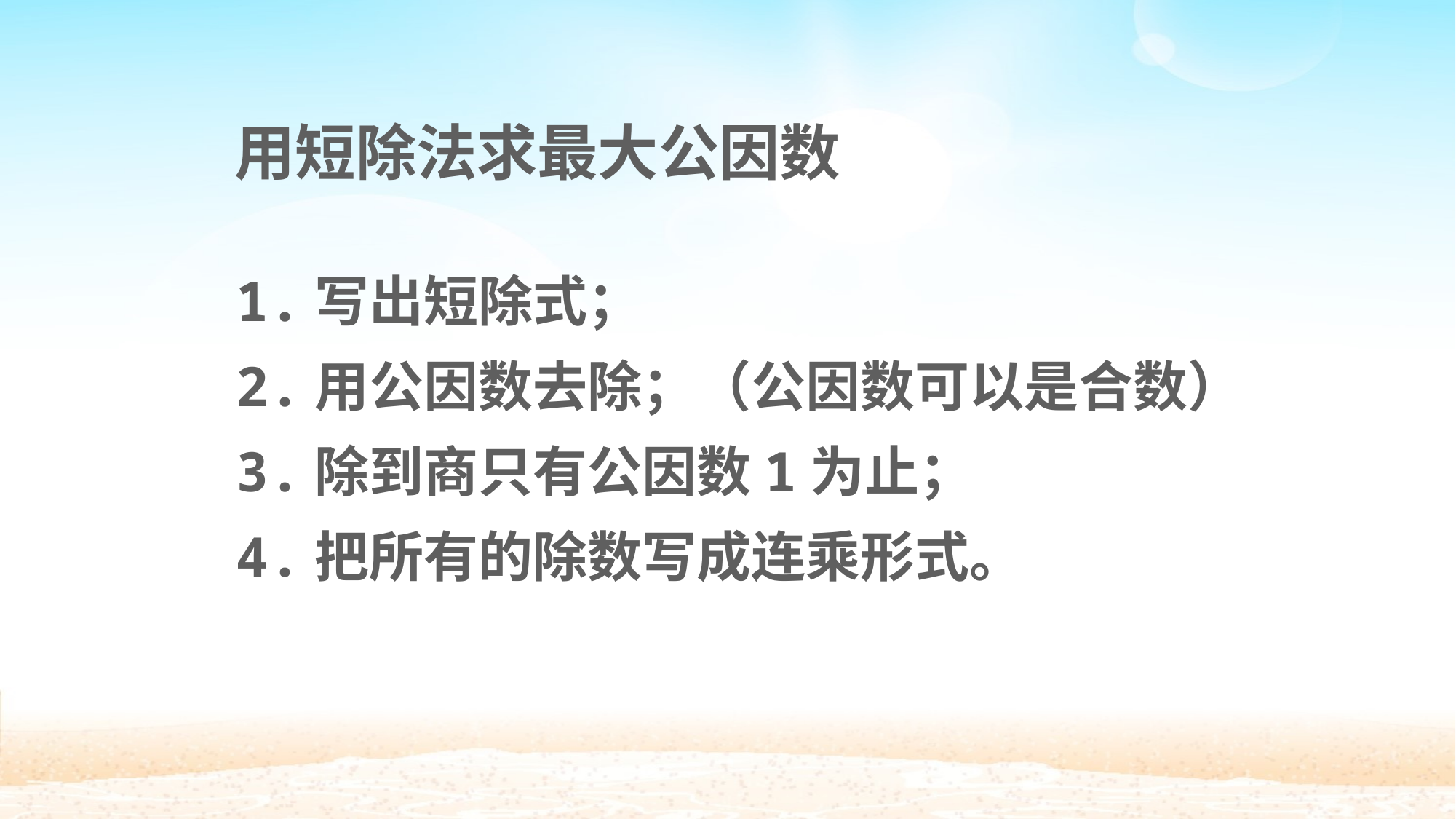

用短除法求最大公因数
1.写出短除式；
2.用公因数去除；（公因数可以是合数）
3.除到商只有公因数1为止；
4.把所有的除数写成连乘形式。